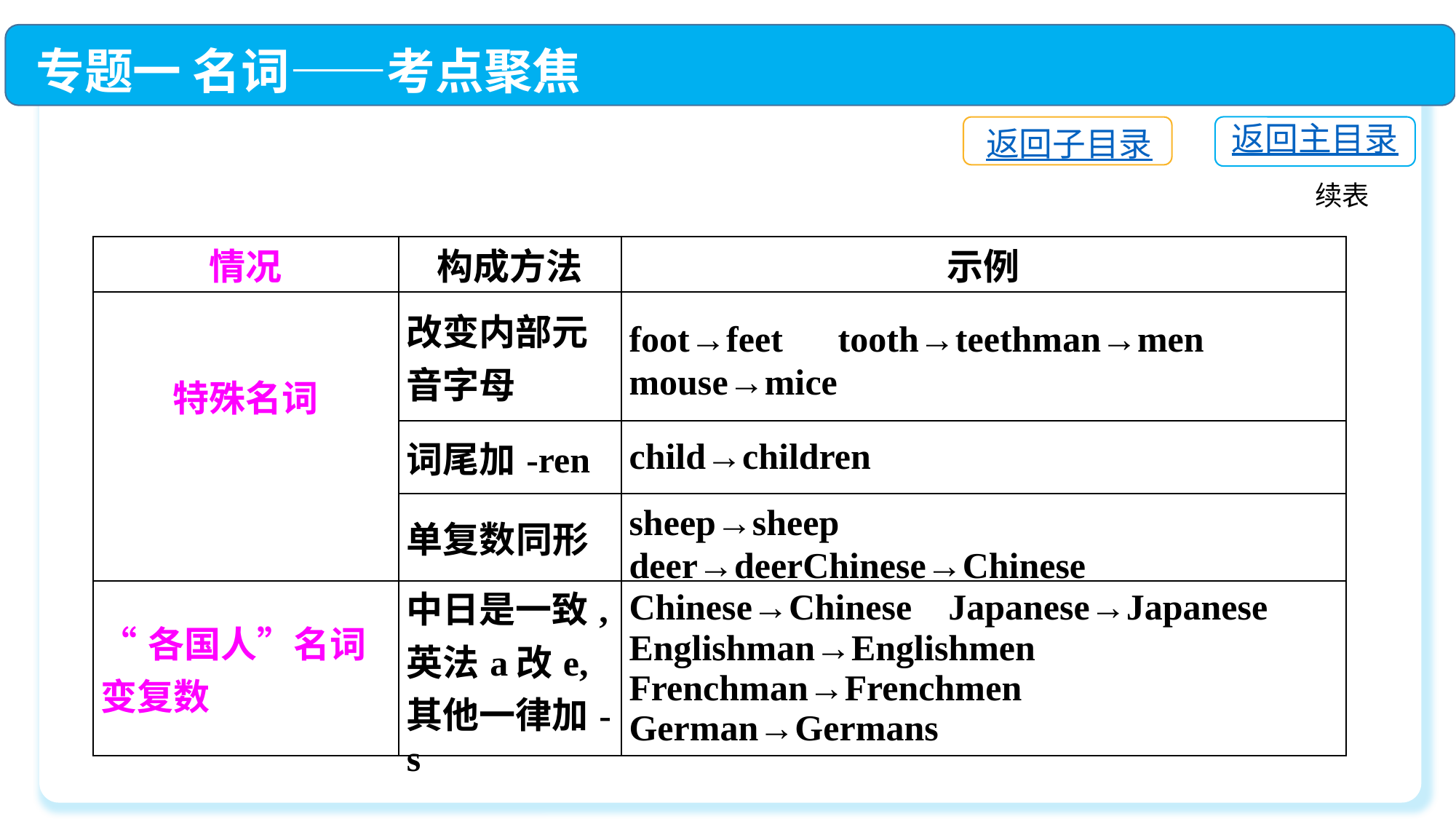

专题一 名词——考点聚焦

返回主目录

返回子目录
续表

| 情况 | 构成方法 | 示例 |
| --- | --- | --- |
| 特殊名词 | 改变内部元音字母 | foot→feet　tooth→teethman→men　mouse→mice |
|  | 词尾加-ren | child→children |
|  | 单复数同形 | sheep→sheep　deer→deerChinese→Chinese |
| “各国人”名词变复数 | 中日是一致,英法a改e,其他一律加-s | Chinese→Chinese Japanese→Japanese Englishman→Englishmen Frenchman→Frenchmen German→Germans |